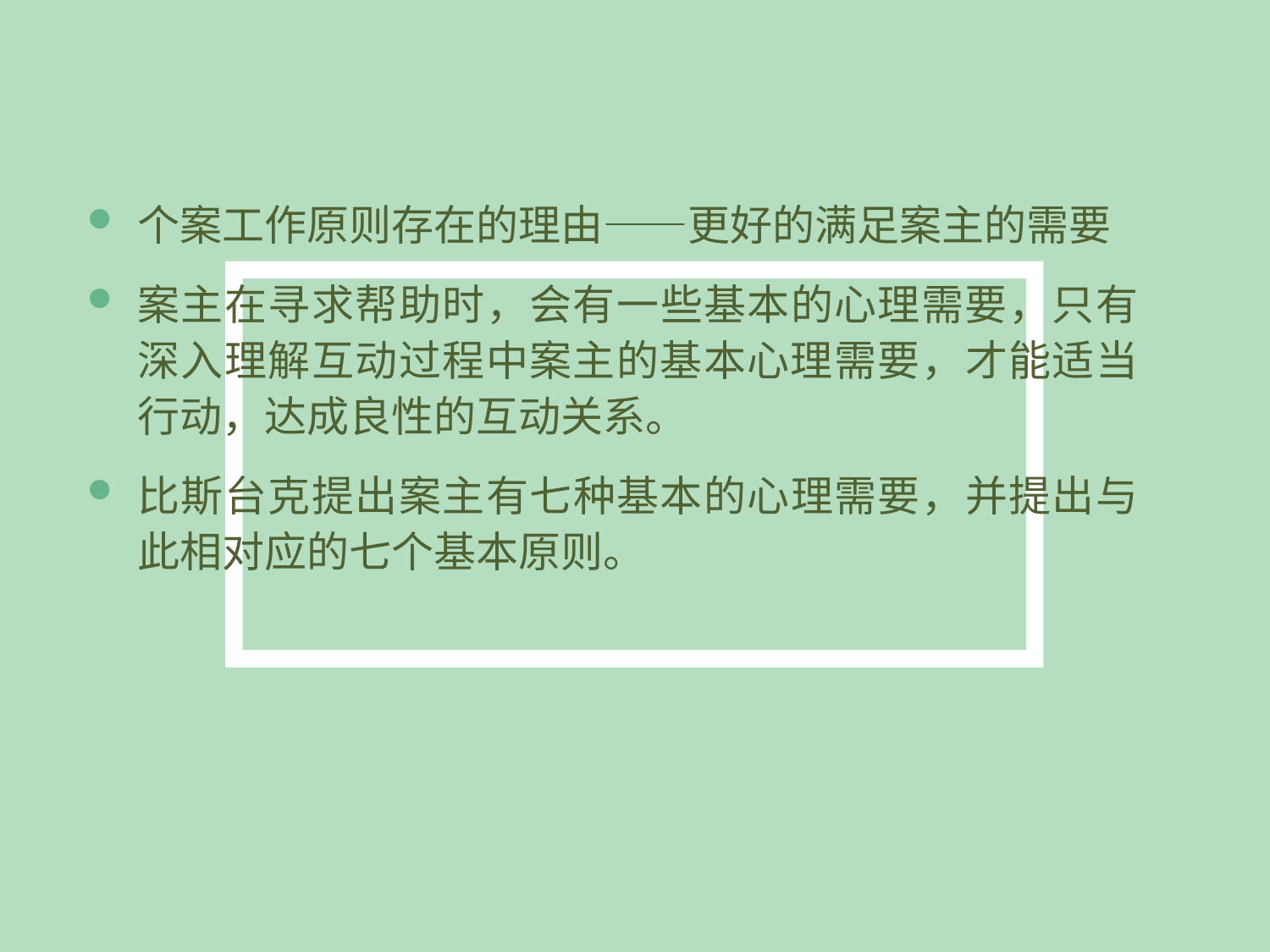

个案工作原则存在的理由——更好的满足案主的需要
案主在寻求帮助时，会有一些基本的心理需要，只有深入理解互动过程中案主的基本心理需要，才能适当行动，达成良性的互动关系。
比斯台克提出案主有七种基本的心理需要，并提出与此相对应的七个基本原则。